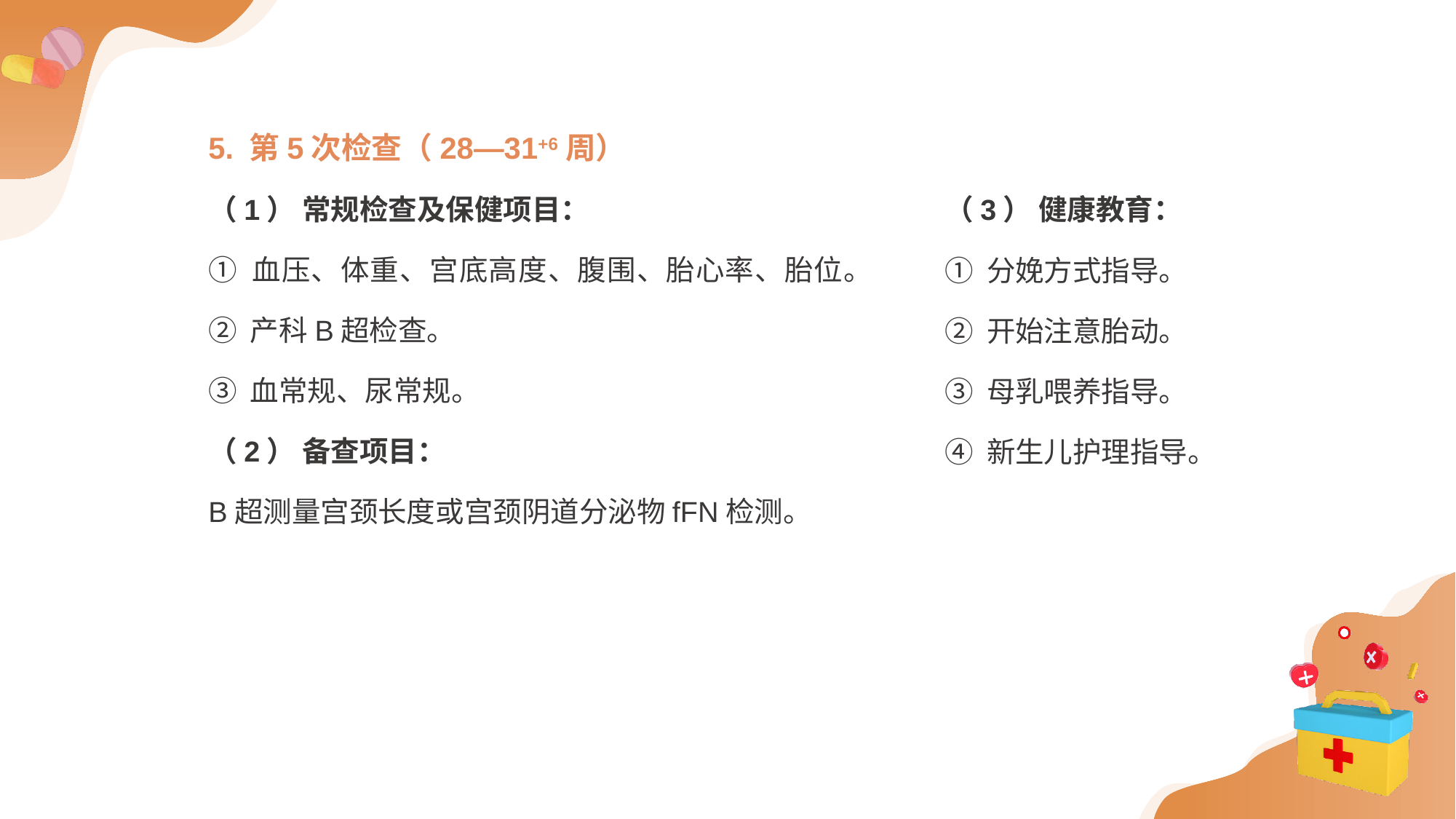

5. 第5次检查（28—31+6周）
（1） 常规检查及保健项目：
① 血压、体重、宫底高度、腹围、胎心率、胎位。
② 产科B超检查。
③ 血常规、尿常规。
（2） 备查项目：
B超测量宫颈长度或宫颈阴道分泌物fFN检测。
（3） 健康教育：
① 分娩方式指导。
② 开始注意胎动。
③ 母乳喂养指导。
④ 新生儿护理指导。